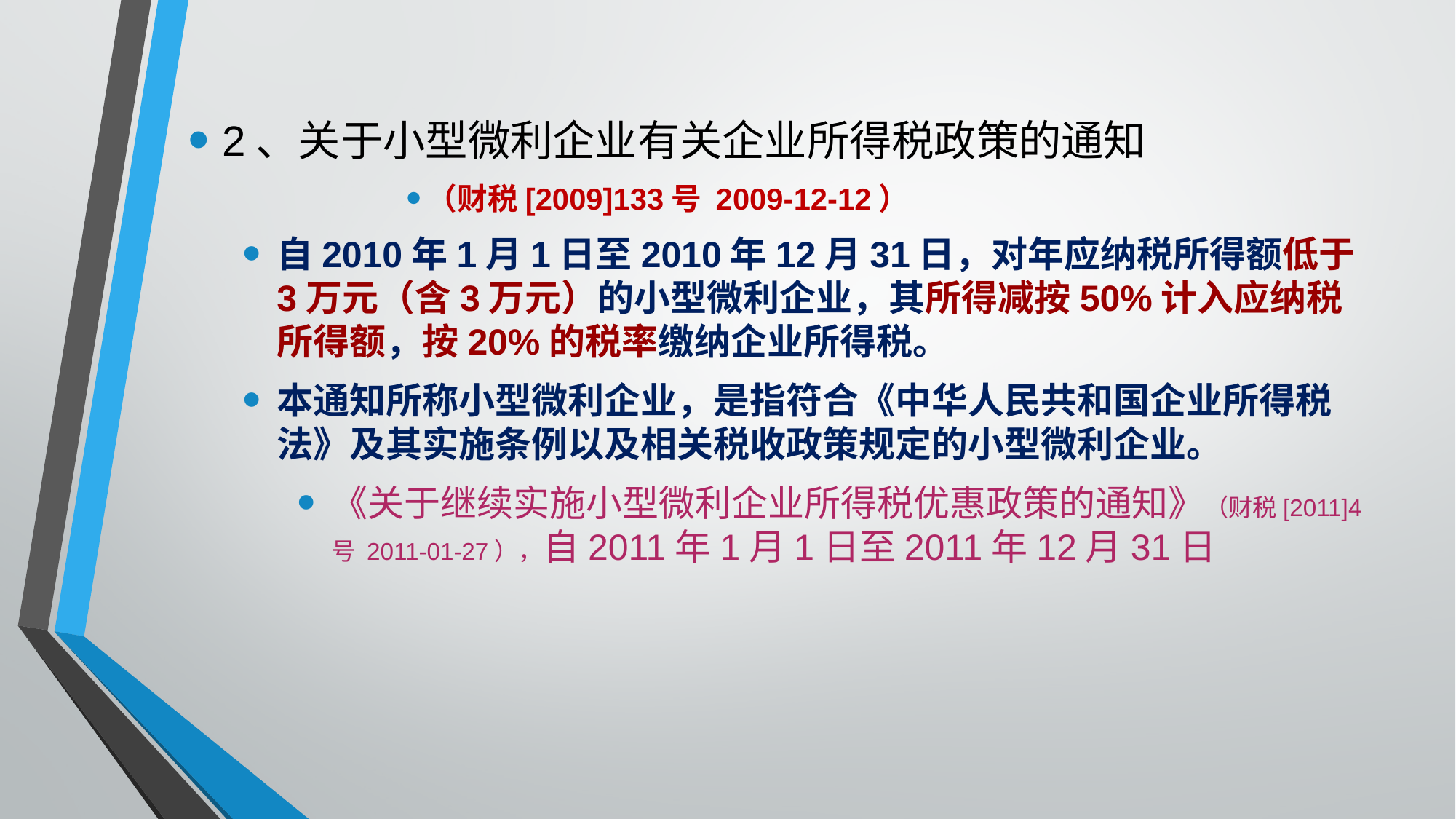

2、关于小型微利企业有关企业所得税政策的通知
（财税[2009]133号 2009-12-12）
自2010年1月1日至2010年12月31日，对年应纳税所得额低于3万元（含3万元）的小型微利企业，其所得减按50%计入应纳税所得额，按20%的税率缴纳企业所得税。
本通知所称小型微利企业，是指符合《中华人民共和国企业所得税法》及其实施条例以及相关税收政策规定的小型微利企业。
《关于继续实施小型微利企业所得税优惠政策的通知》（财税[2011]4号 2011-01-27），自2011年1月1日至2011年12月31日